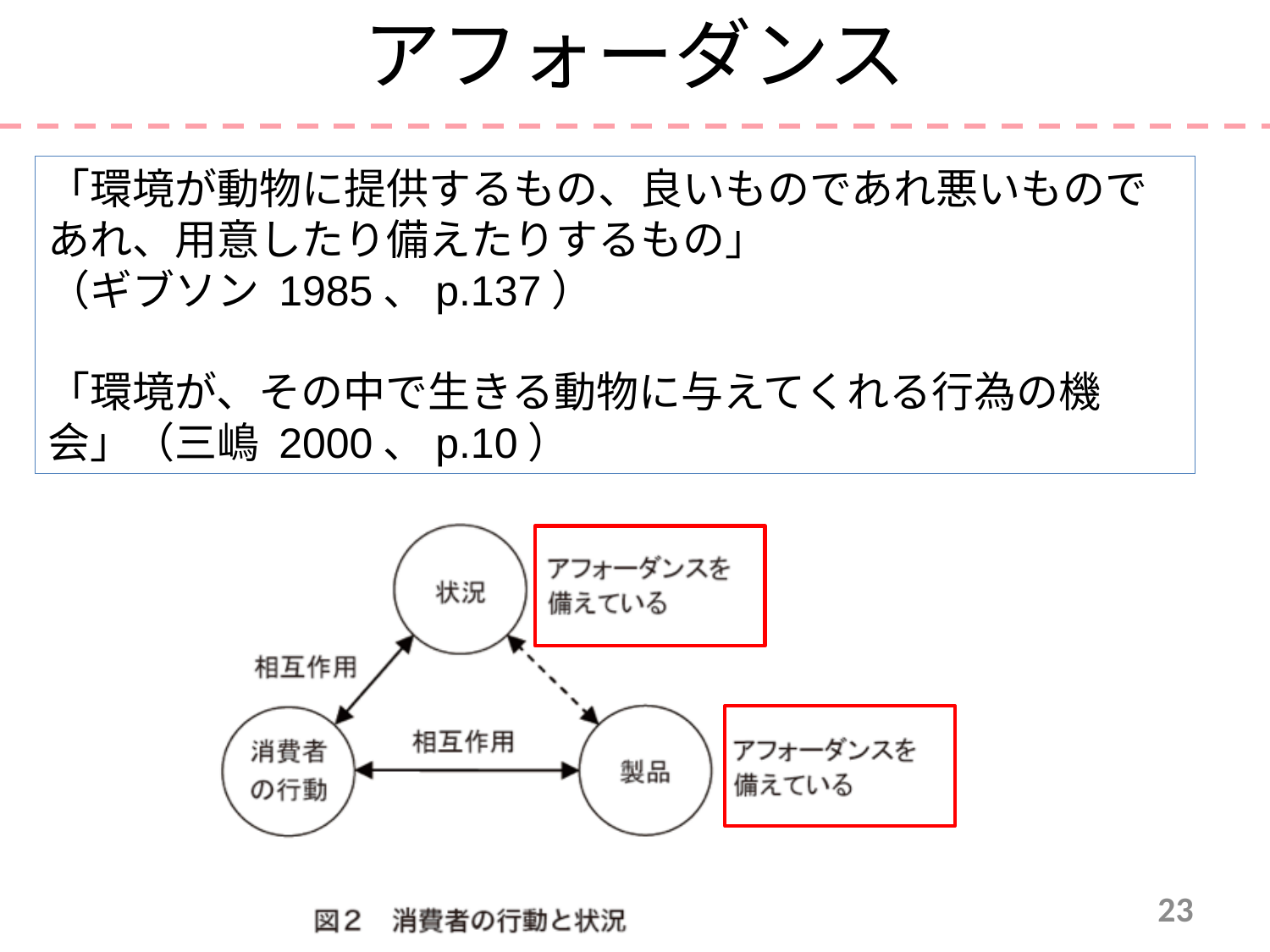

アフォーダンス
「環境が動物に提供するもの、良いものであれ悪いものであれ、用意したり備えたりするもの」
（ギブソン 1985、p.137）

「環境が、その中で生きる動物に与えてくれる行為の機会」（三嶋 2000、p.10）

23